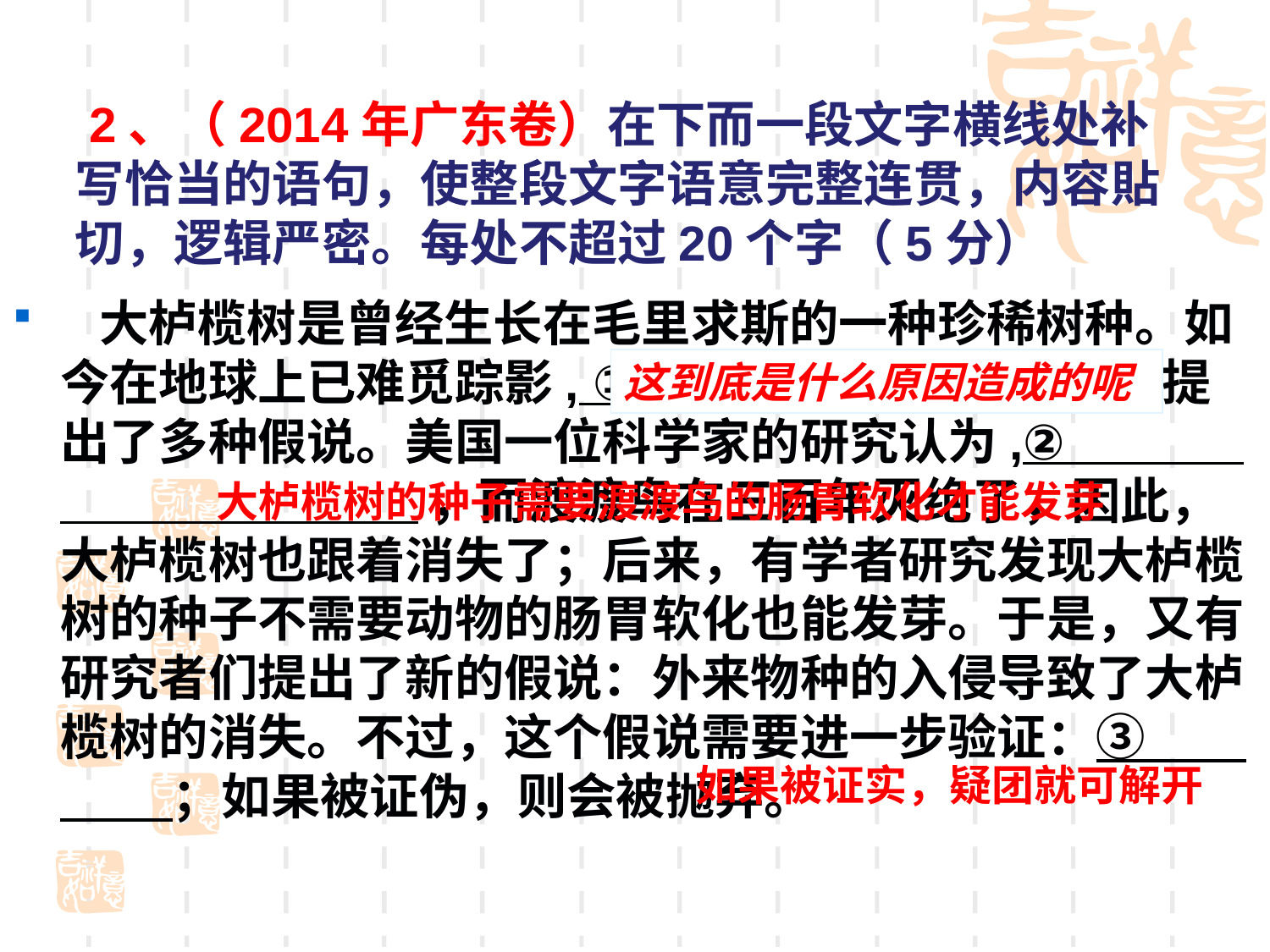

# 2、（2014年广东卷）在下而一段文字横线处补写恰当的语句，使整段文字语意完整连贯，内容貼切，逻辑严密。每处不超过20个字（5分）
   大栌榄树是曾经生长在毛里求斯的一种珍稀树种。如今在地球上已难觅踪影, ①                ？科学家对此提出了多种假说。美国一位科学家的研究认为,②                                        ，而渡渡鸟在三百年灭绝了，因此，大栌榄树也跟着消失了；后来，有学者研究发现大栌榄树的种子不需要动物的肠胃软化也能发芽。于是，又有研究者们提出了新的假说：外来物种的入侵导致了大栌榄树的消失。不过，这个假说需要进一步验证：③                    ；如果被证伪，则会被抛弃。

这到底是什么原因造成的呢
大栌榄树的种子需要渡渡鸟的肠胃软化才能发芽
如果被证实，疑团就可解开